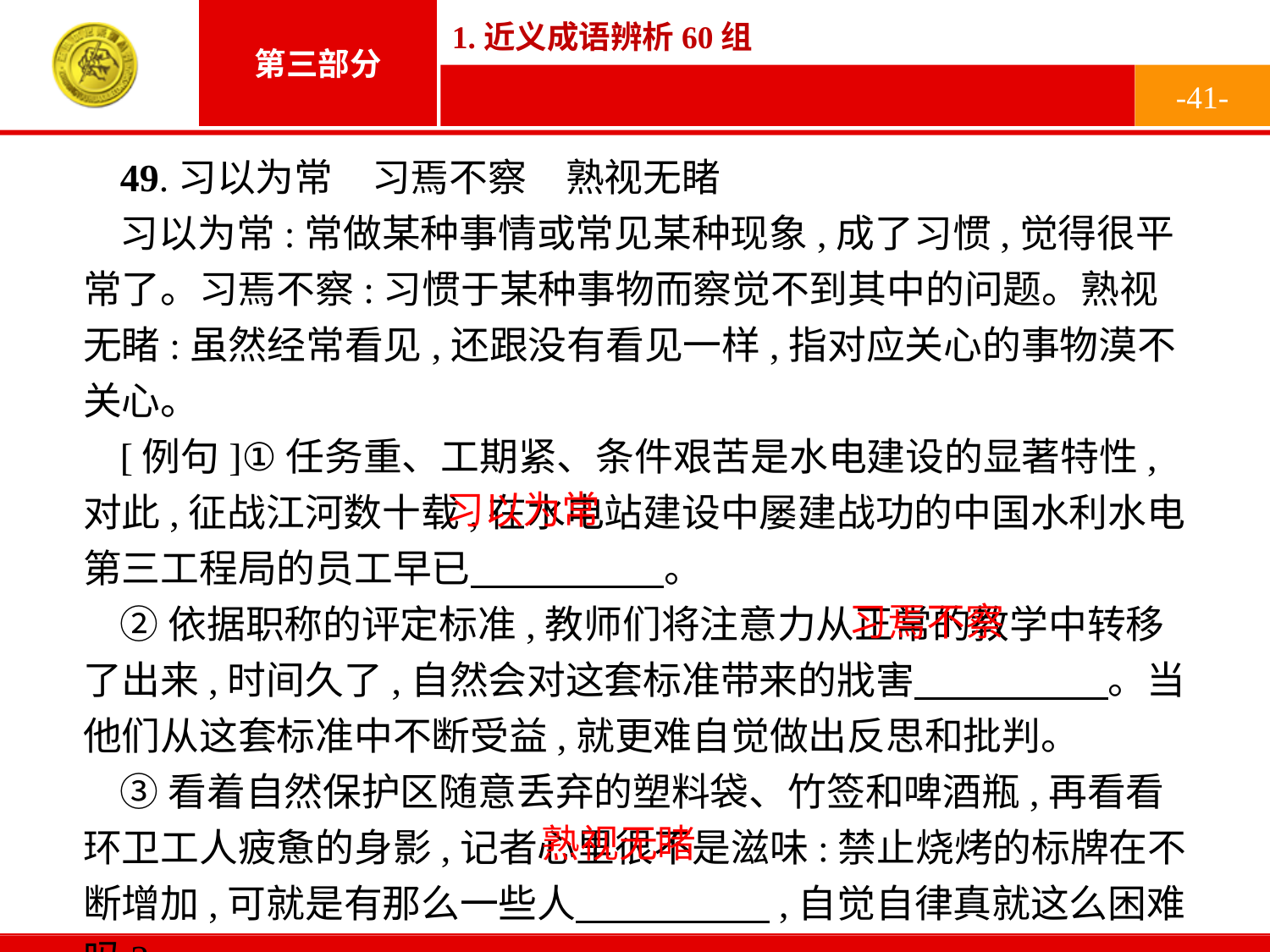

-41-
49.习以为常　习焉不察　熟视无睹
习以为常:常做某种事情或常见某种现象,成了习惯,觉得很平常了。习焉不察:习惯于某种事物而察觉不到其中的问题。熟视无睹:虽然经常看见,还跟没有看见一样,指对应关心的事物漠不关心。
[例句]①任务重、工期紧、条件艰苦是水电建设的显著特性,对此,征战江河数十载,在水电站建设中屡建战功的中国水利水电第三工程局的员工早已　　　　　。
②依据职称的评定标准,教师们将注意力从正常的教学中转移了出来,时间久了,自然会对这套标准带来的戕害　　　　　。当他们从这套标准中不断受益,就更难自觉做出反思和批判。
③看着自然保护区随意丢弃的塑料袋、竹签和啤酒瓶,再看看环卫工人疲惫的身影,记者心里很不是滋味:禁止烧烤的标牌在不断增加,可就是有那么一些人　　　　　,自觉自律真就这么困难吗?
习以为常
习焉不察
熟视无睹